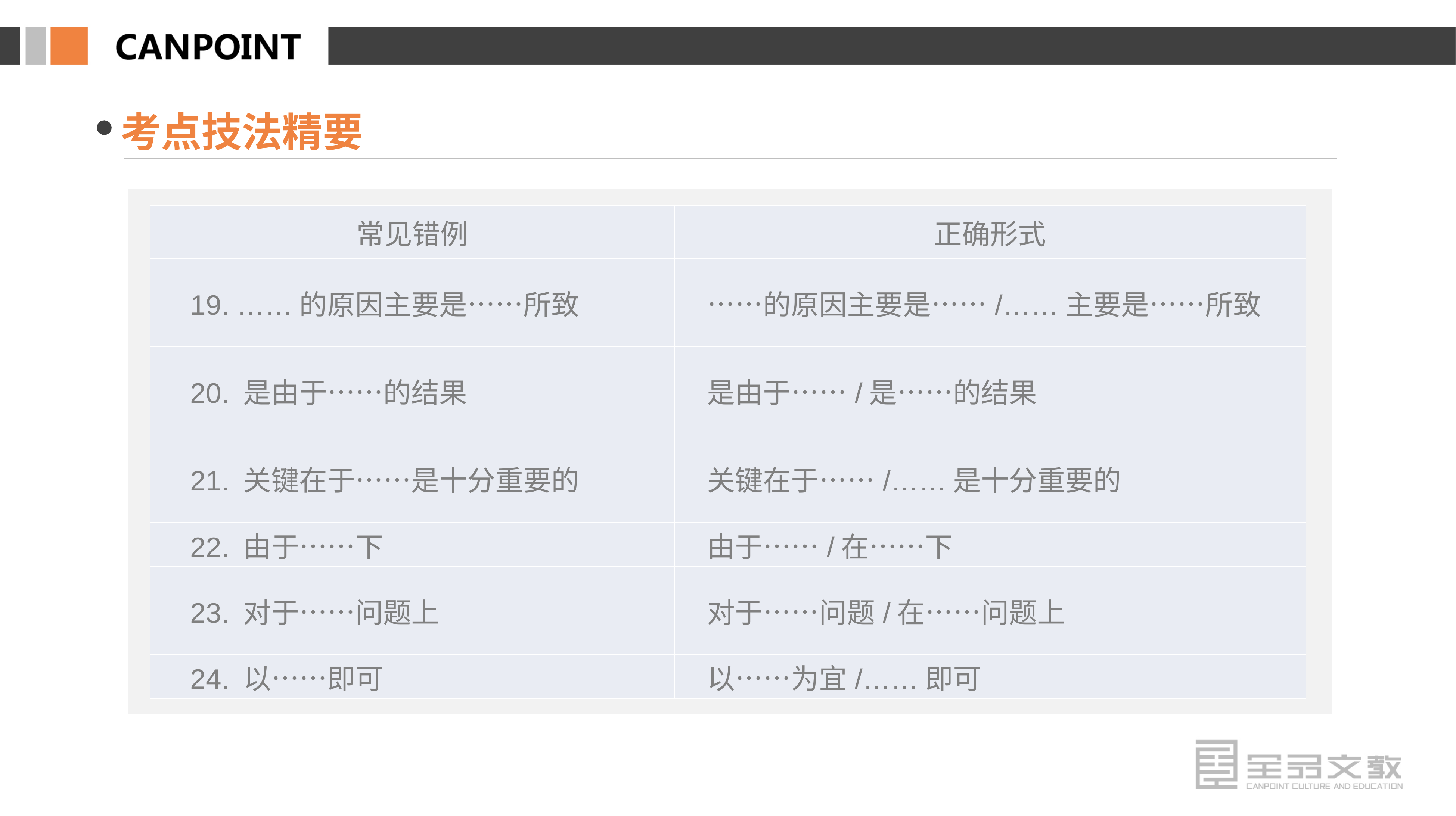

考点技法精要

| 常见错例 | 正确形式 |
| --- | --- |
| 19. ……的原因主要是……所致 | ……的原因主要是……/……主要是……所致 |
| 20. 是由于……的结果 | 是由于……/是……的结果 |
| 21. 关键在于……是十分重要的 | 关键在于……/……是十分重要的 |
| 22. 由于……下 | 由于……/在……下 |
| 23. 对于……问题上 | 对于……问题/在……问题上 |
| 24. 以……即可 | 以……为宜/……即可 |